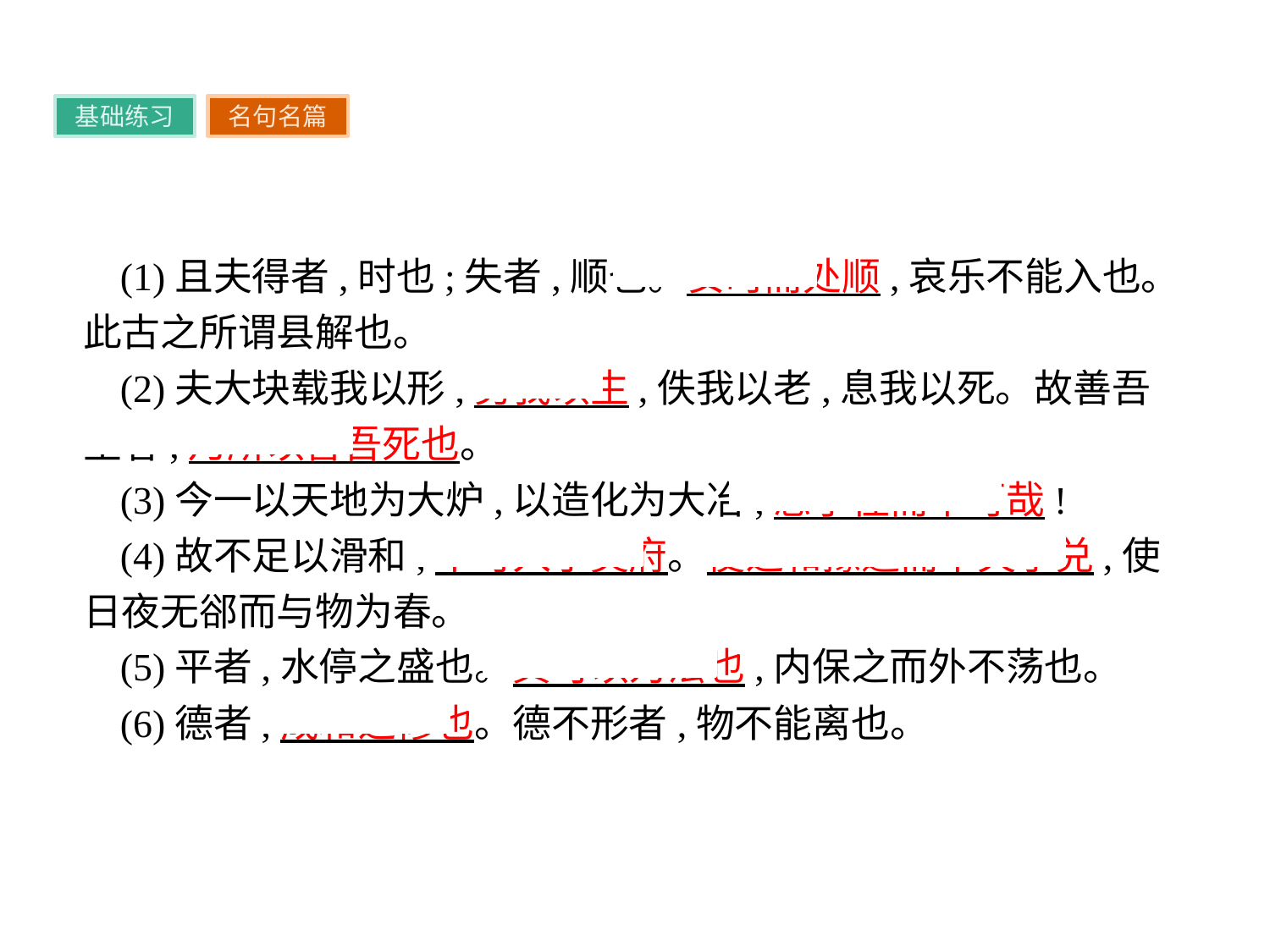

基础练习
名句名篇
(1)且夫得者,时也;失者,顺也。安时而处顺,哀乐不能入也。此古之所谓县解也。
(2)夫大块载我以形,劳我以生,佚我以老,息我以死。故善吾生者,乃所以善吾死也。
(3)今一以天地为大炉,以造化为大冶,恶乎往而不可哉!
(4)故不足以滑和,不可入于灵府。使之和豫通而不失于兑,使日夜无郤而与物为春。
(5)平者,水停之盛也。其可以为法也,内保之而外不荡也。
(6)德者,成和之修也。德不形者,物不能离也。